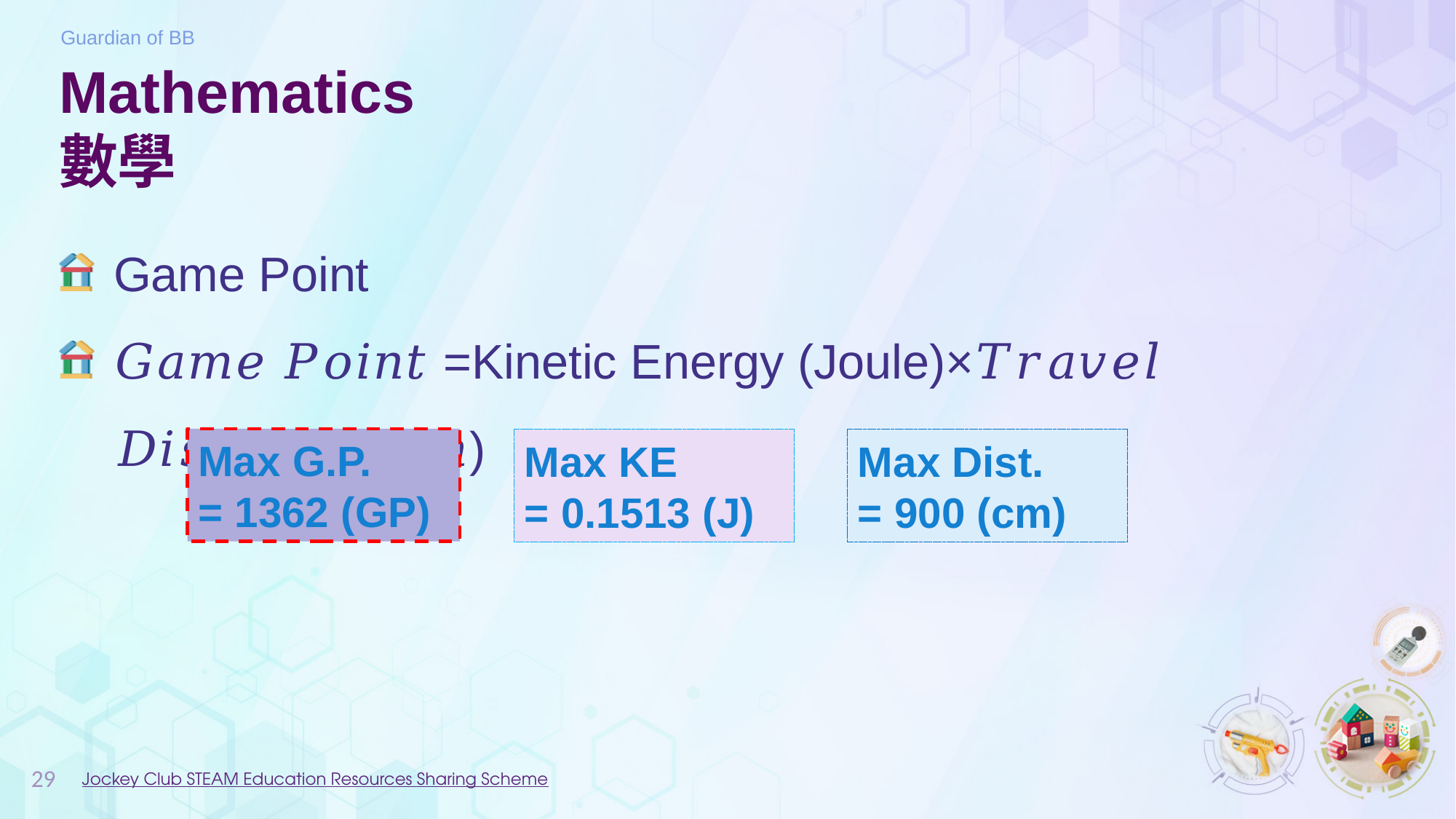

# Mathematics 數學
Game Point
𝐺𝑎𝑚𝑒 𝑃𝑜𝑖𝑛𝑡 =Kinetic Energy (Joule)×𝑇𝑟𝑎𝑣𝑒𝑙 𝐷𝑖𝑠𝑡𝑎𝑛𝑐𝑒 (𝑐𝑚)

Max G.P.
= 1362 (GP)
Max KE
= 0.1513 (J)
Max Dist.
= 900 (cm)
29